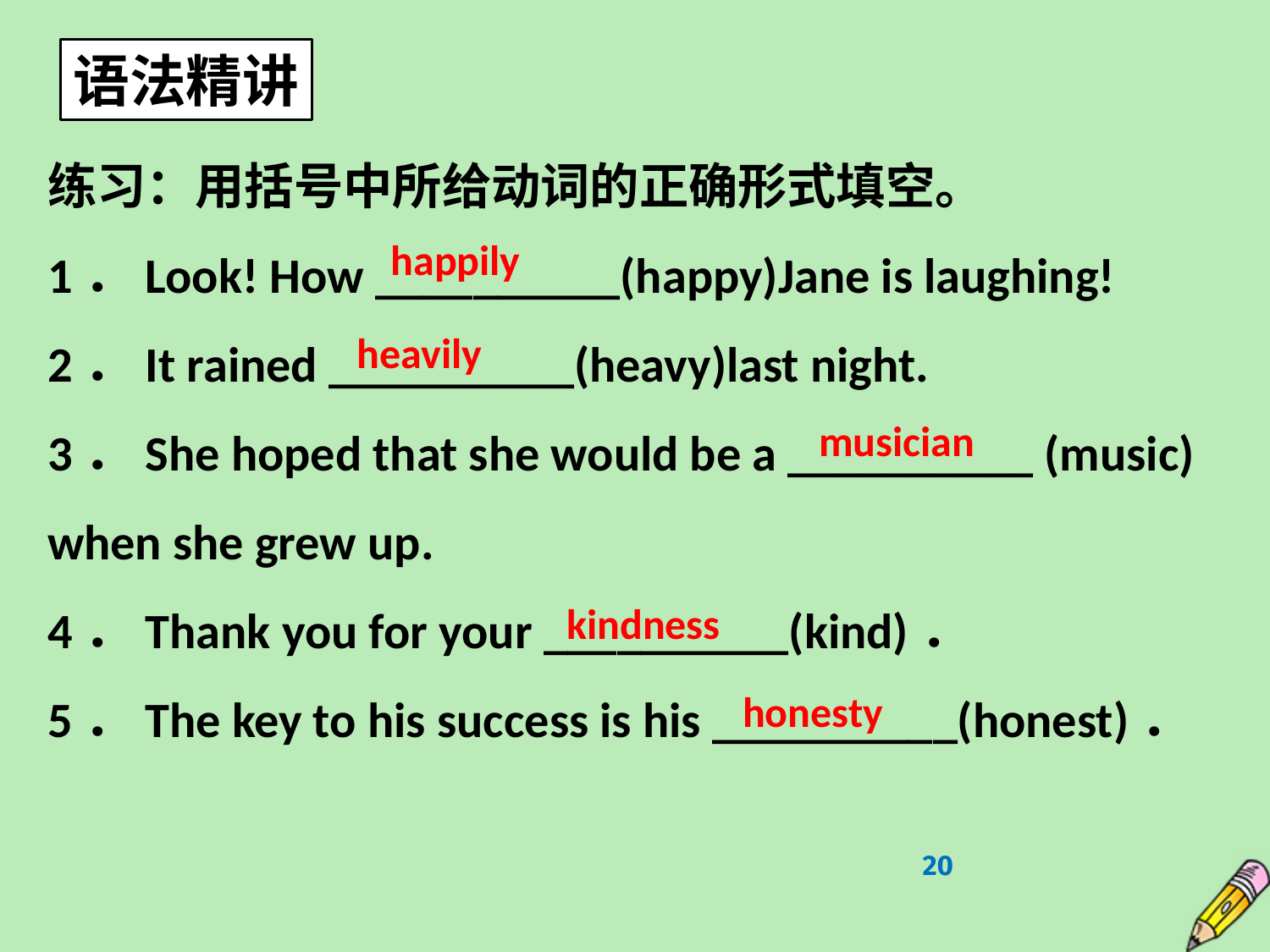

语法精讲
练习：用括号中所给动词的正确形式填空。
1．Look! How __________(happy)Jane is laughing!
2．It rained __________(heavy)last night.
3．She hoped that she would be a __________ (music) when she grew up.
4．Thank you for your __________(kind)．
5．The key to his success is his __________(honest)．

happily
heavily
musician
kindness
honesty
20